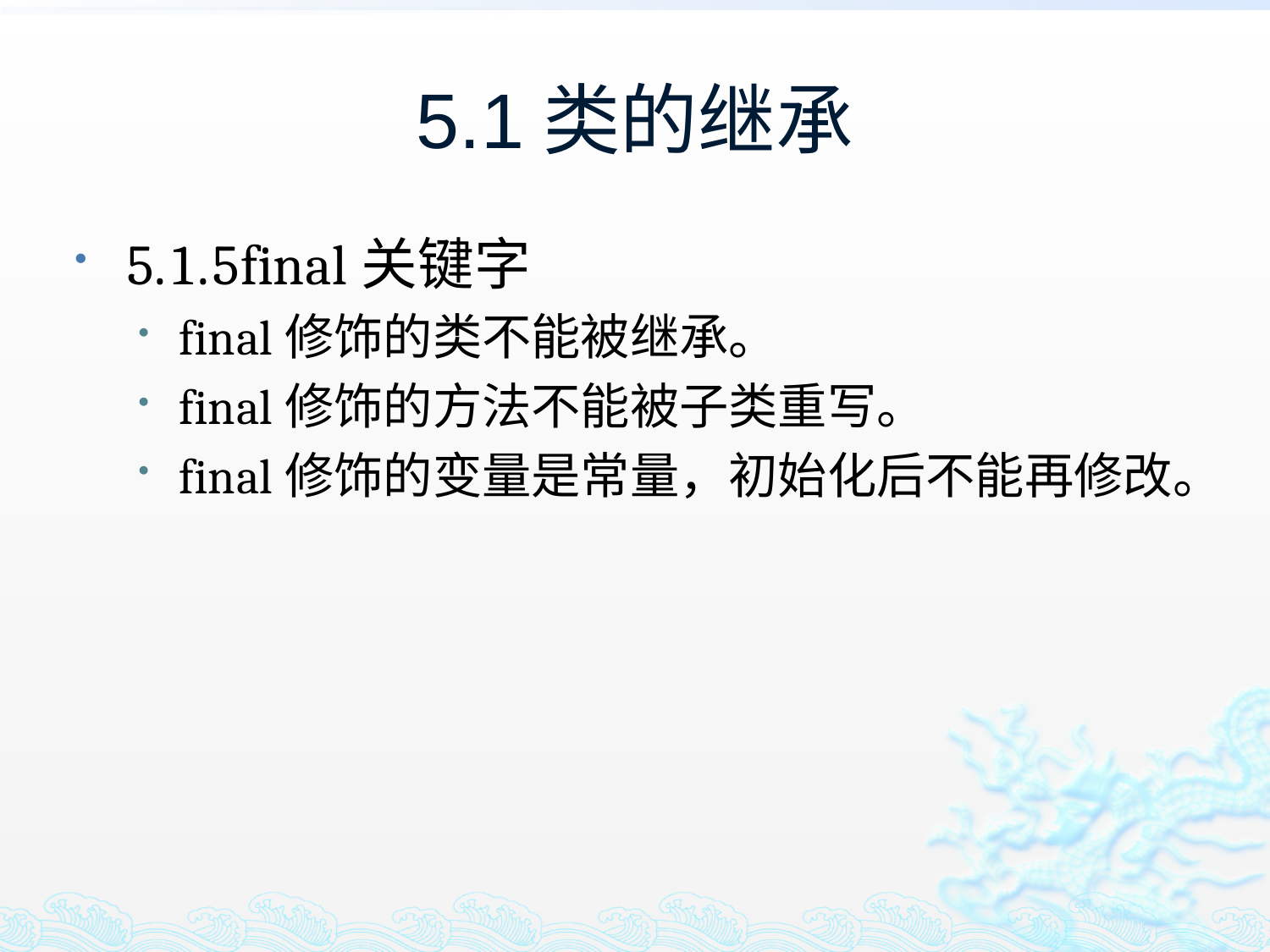

# 5.1类的继承
5.1.5final关键字
final修饰的类不能被继承。
final修饰的方法不能被子类重写。
final修饰的变量是常量，初始化后不能再修改。